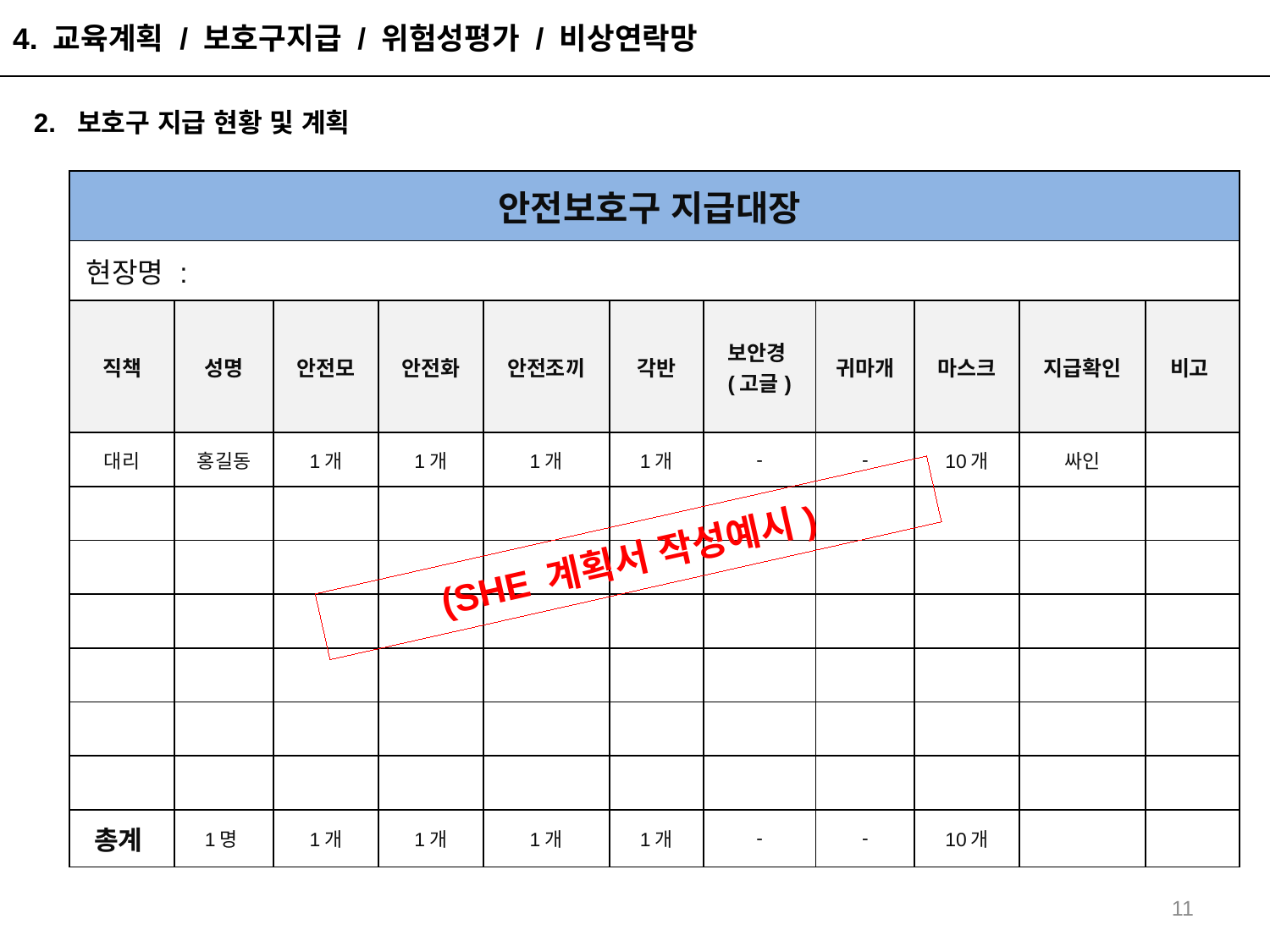

4. 교육계획 / 보호구지급 / 위험성평가 / 비상연락망
        2.  보호구 지급 현황 및 계획

| 안전보호구 지급대장 |  |  |  |  |  |  |  |  |  |  |
| --- | --- | --- | --- | --- | --- | --- | --- | --- | --- | --- |
| 현장명 : |  |  |  |  |  |  |  |  |  |  |
| 직책 | 성명 | 안전모 | 안전화 | 안전조끼 | 각반 | 보안경(고글) | 귀마개 | 마스크 | 지급확인 | 비고 |
| 대리 | 홍길동 | 1개 | 1개 | 1개 | 1개 | - | - | 10개 | 싸인 |  |
|  |  |  |  |  |  |  |  |  |  |  |
|  |  |  |  |  |  |  |  |  |  |  |
|  |  |  |  |  |  |  |  |  |  |  |
|  |  |  |  |  |  |  |  |  |  |  |
|  |  |  |  |  |  |  |  |  |  |  |
|  |  |  |  |  |  |  |  |  |  |  |
| 총계 | 1명 | 1개 | 1개 | 1개 | 1개 | - | - | 10개 |  |  |
(SHE 계획서 작성예시)
11